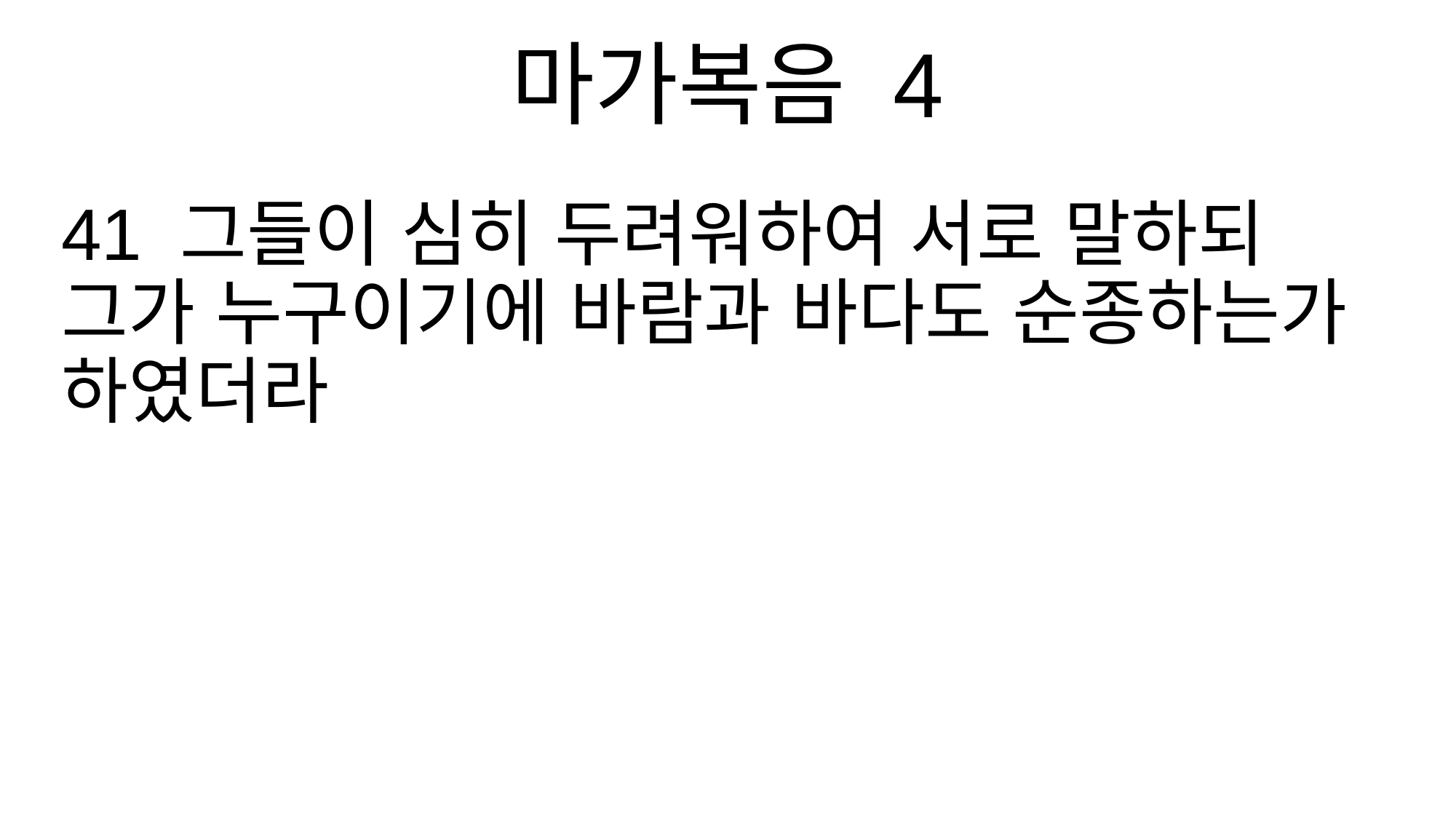

마가복음 4
41 그들이 심히 두려워하여 서로 말하되 그가 누구이기에 바람과 바다도 순종하는가 하였더라